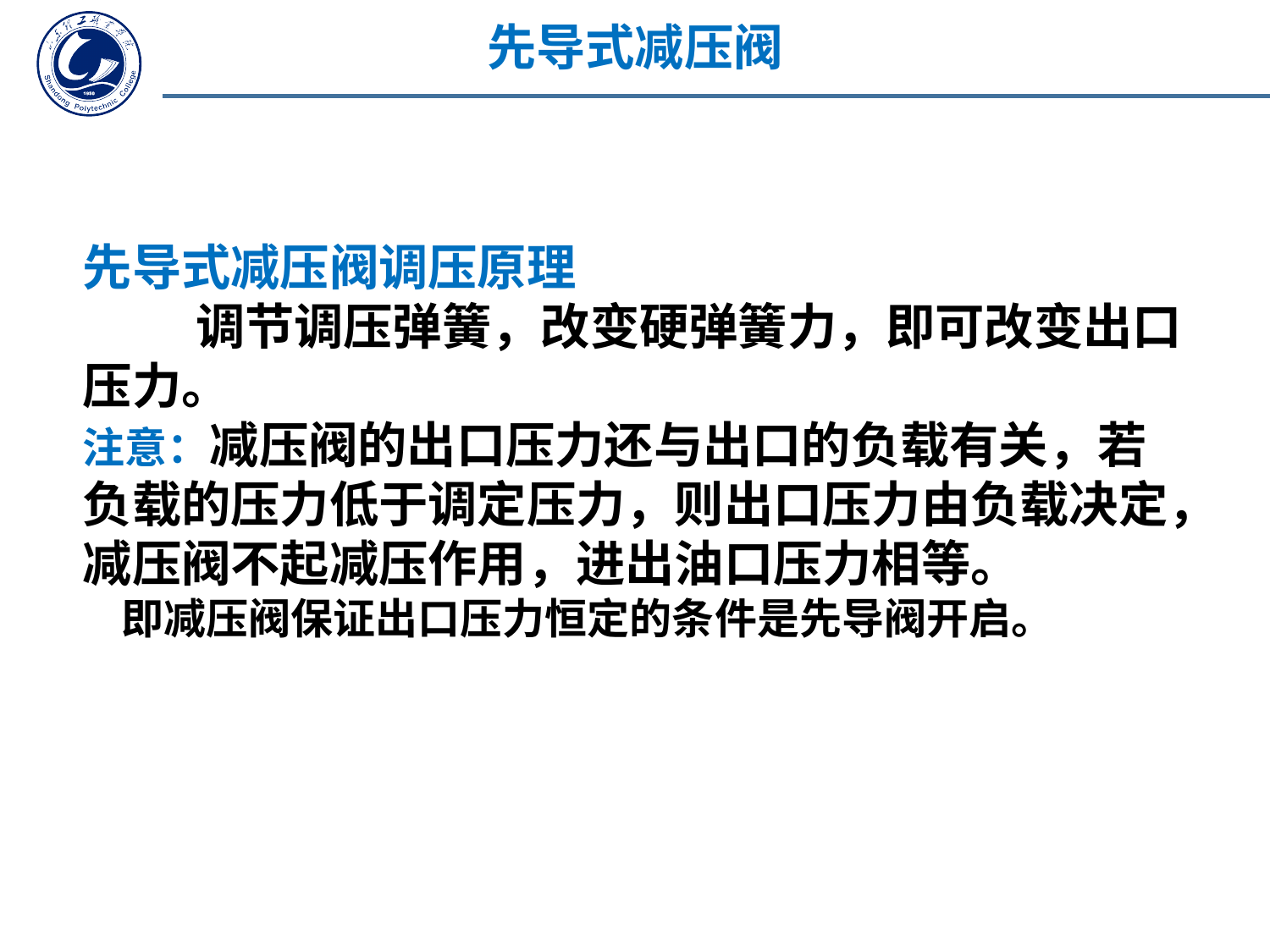

先导式减压阀
先导式减压阀调压原理
         调节调压弹簧，改变硬弹簧力，即可改变出口压力。
注意：减压阀的出口压力还与出口的负载有关，若负载的压力低于调定压力，则出口压力由负载决定，减压阀不起减压作用，进出油口压力相等。
   即减压阀保证出口压力恒定的条件是先导阀开启。